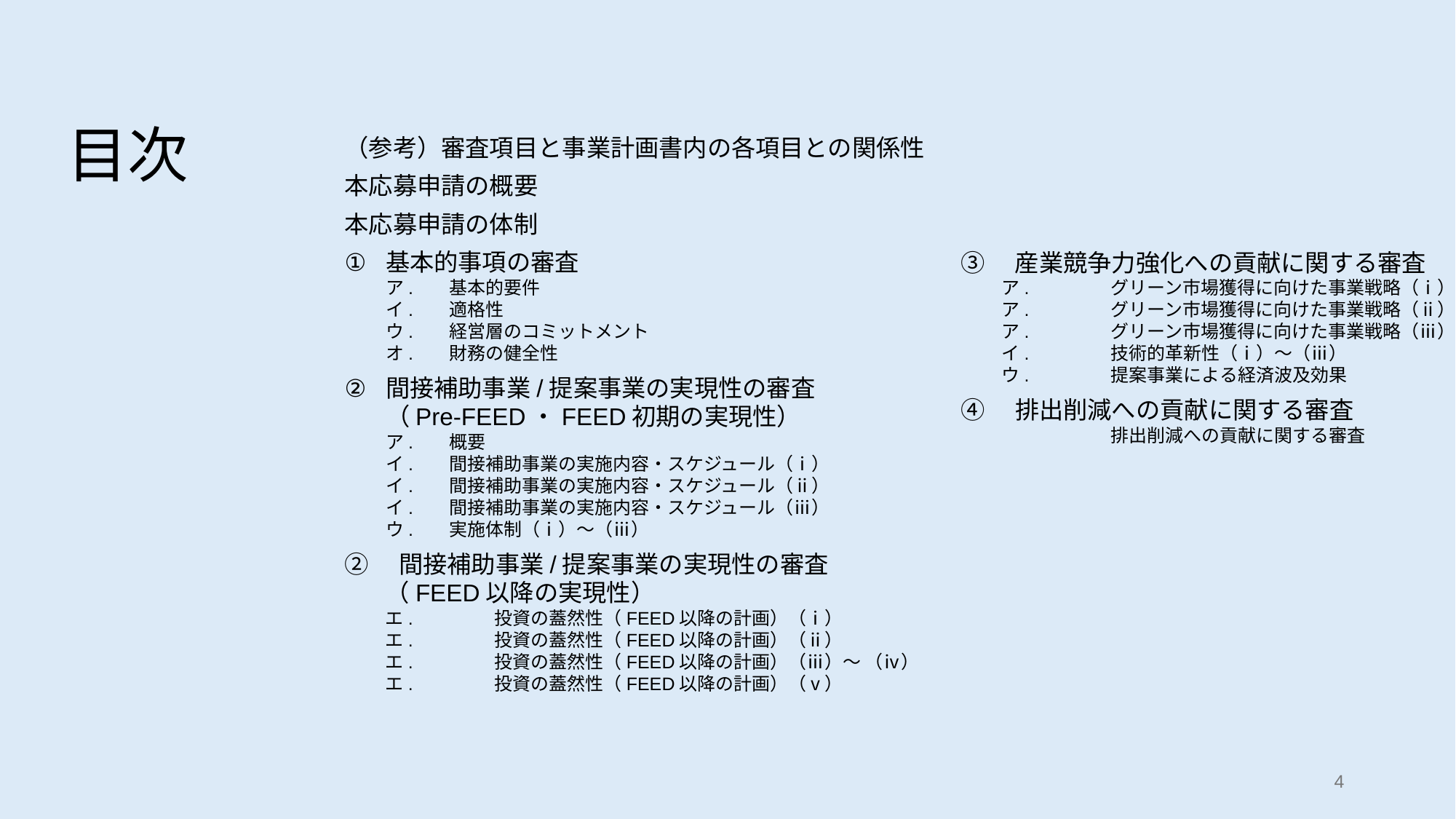

目次
（参考）審査項目と事業計画書内の各項目との関係性
本応募申請の概要
本応募申請の体制
基本的事項の審査
ア.	基本的要件
イ.	適格性
ウ.	経営層のコミットメント
オ.	財務の健全性
間接補助事業/提案事業の実現性の審査
（Pre-FEED・FEED初期の実現性）
ア.	概要
イ.	間接補助事業の実施内容・スケジュール（ⅰ）
イ.	間接補助事業の実施内容・スケジュール（ⅱ）
イ.	間接補助事業の実施内容・スケジュール（ⅲ）
ウ.	実施体制（ⅰ）～（ⅲ）
②　間接補助事業/提案事業の実現性の審査
（FEED以降の実現性）
エ.	投資の蓋然性（FEED以降の計画）（ⅰ）
エ.	投資の蓋然性（FEED以降の計画）（ⅱ）
エ.	投資の蓋然性（FEED以降の計画）（ⅲ）～ （ⅳ）
エ.	投資の蓋然性（FEED以降の計画）（ⅴ）
③　産業競争力強化への貢献に関する審査
ア.	グリーン市場獲得に向けた事業戦略（ⅰ）
ア.	グリーン市場獲得に向けた事業戦略（ⅱ）
ア.	グリーン市場獲得に向けた事業戦略（ⅲ）
イ.	技術的革新性（ⅰ）～（ⅲ）
ウ.	提案事業による経済波及効果
④　排出削減への貢献に関する審査
	排出削減への貢献に関する審査
4